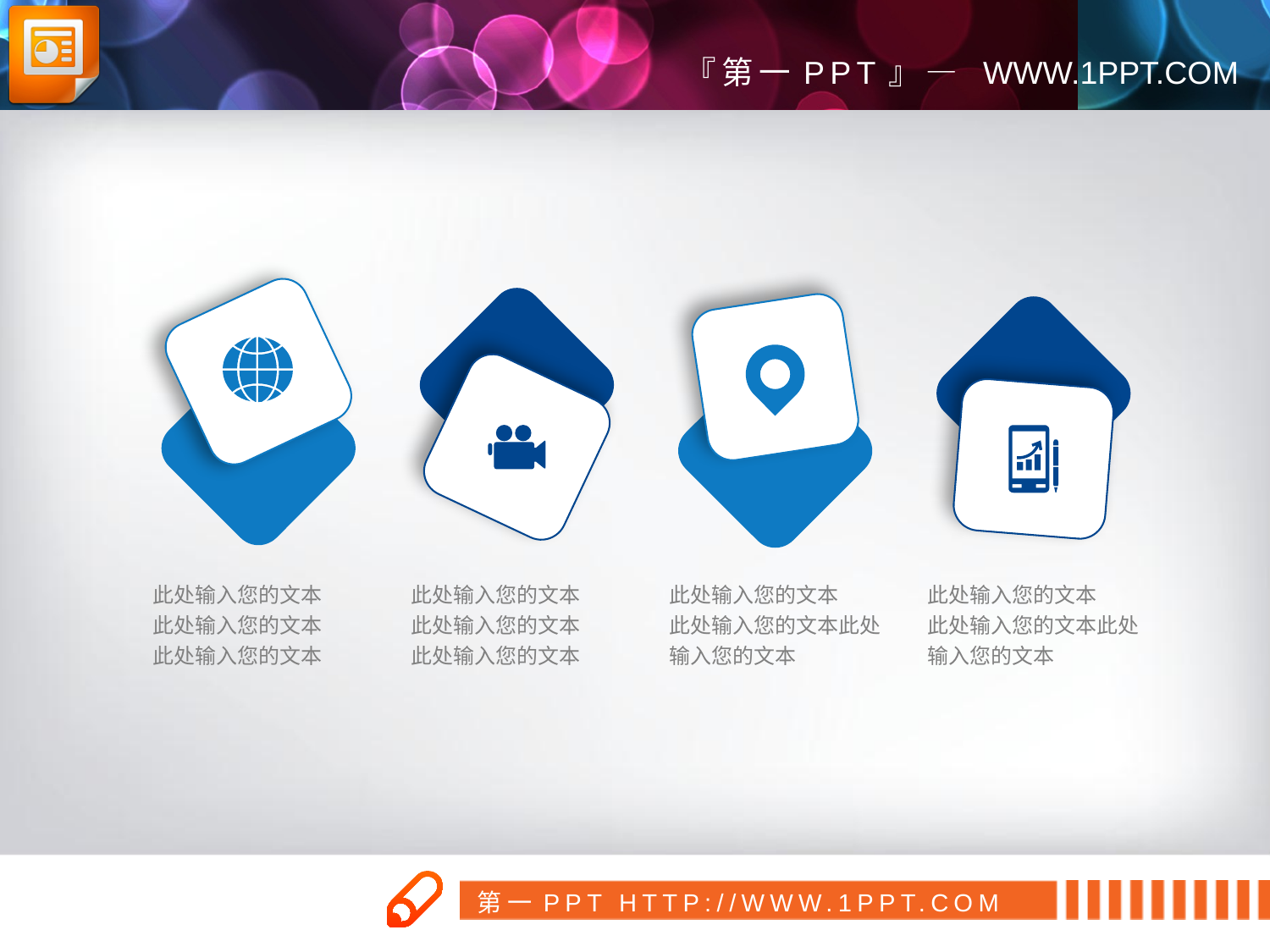

此处输入您的文本
此处输入您的文本
此处输入您的文本
此处输入您的文本
此处输入您的文本
此处输入您的文本
此处输入您的文本
此处输入您的文本此处输入您的文本
此处输入您的文本
此处输入您的文本此处输入您的文本